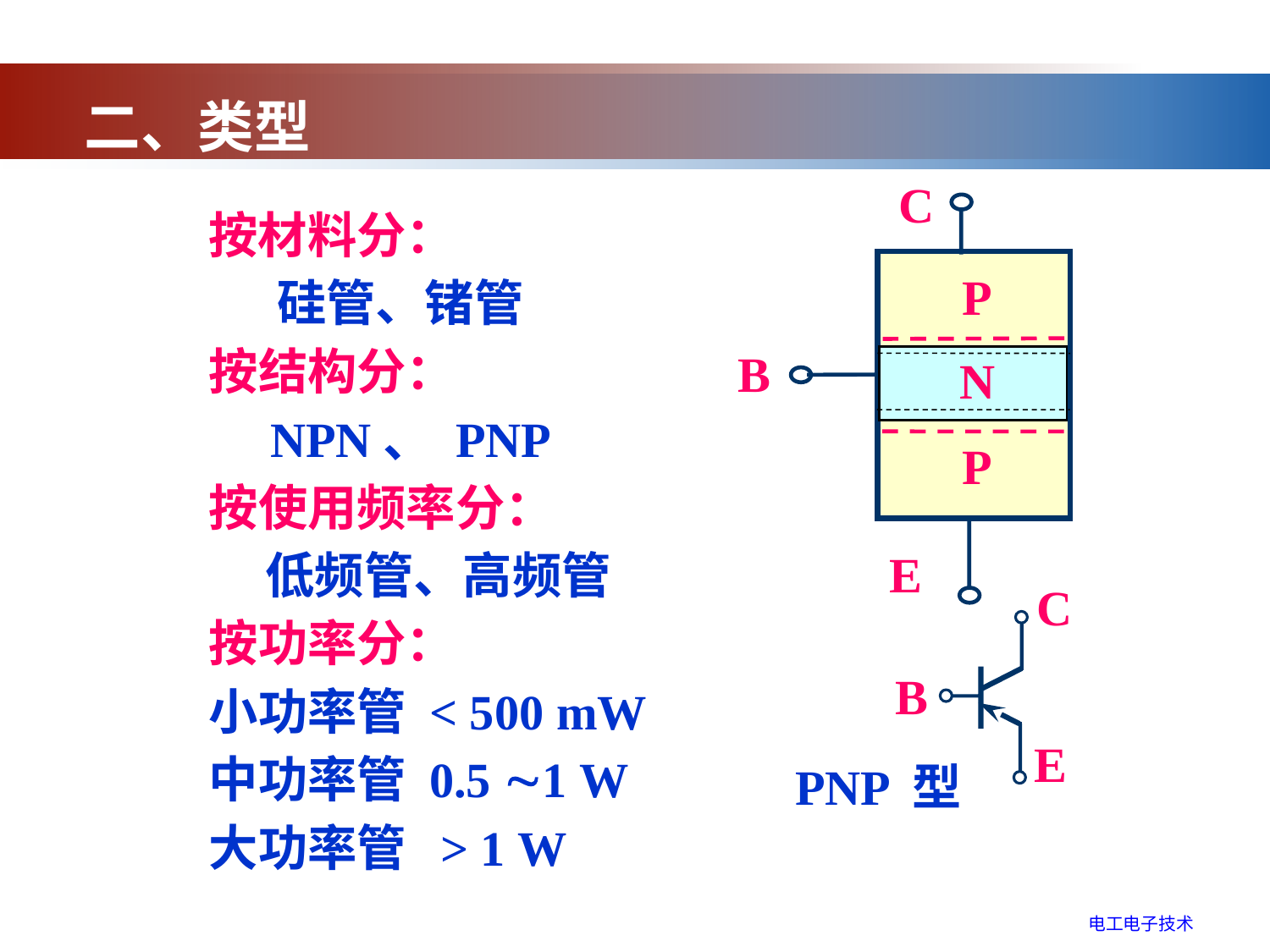

二、类型
C

P
B

N

P

E

按材料分：
     硅管、锗管
按结构分：
     NPN、 PNP
按使用频率分：
    低频管、高频管
按功率分：
小功率管 < 500 mW
中功率管 0.5 ∼1 W
大功率管  > 1 W
C

B

E

PNP 型
电工电子技术